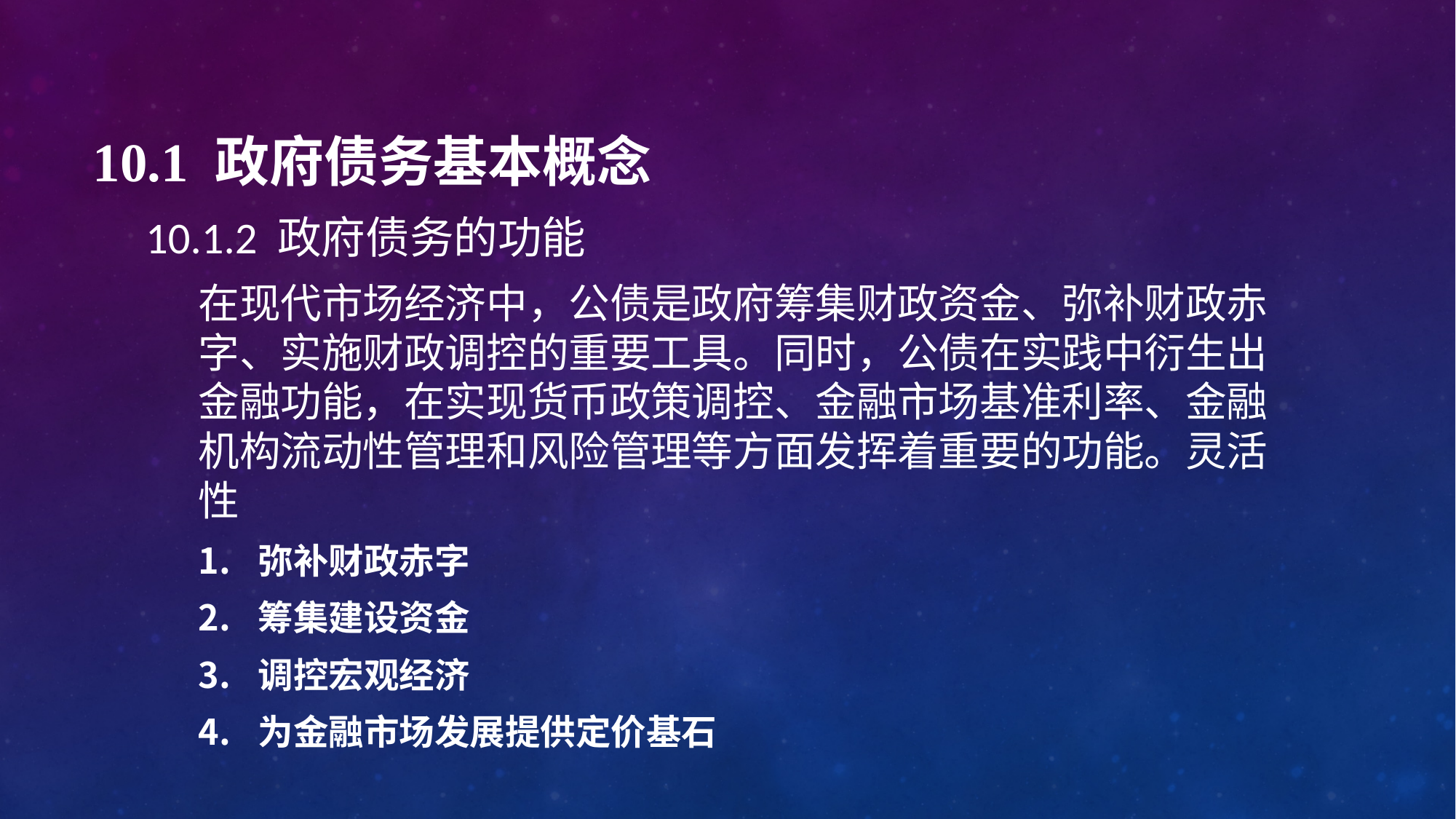

# 10.1 政府债务基本概念
10.1.2 政府债务的功能
在现代市场经济中，公债是政府筹集财政资金、弥补财政赤字、实施财政调控的重要工具。同时，公债在实践中衍生出金融功能，在实现货币政策调控、金融市场基准利率、金融机构流动性管理和风险管理等方面发挥着重要的功能。灵活性
弥补财政赤字
筹集建设资金
调控宏观经济
为金融市场发展提供定价基石